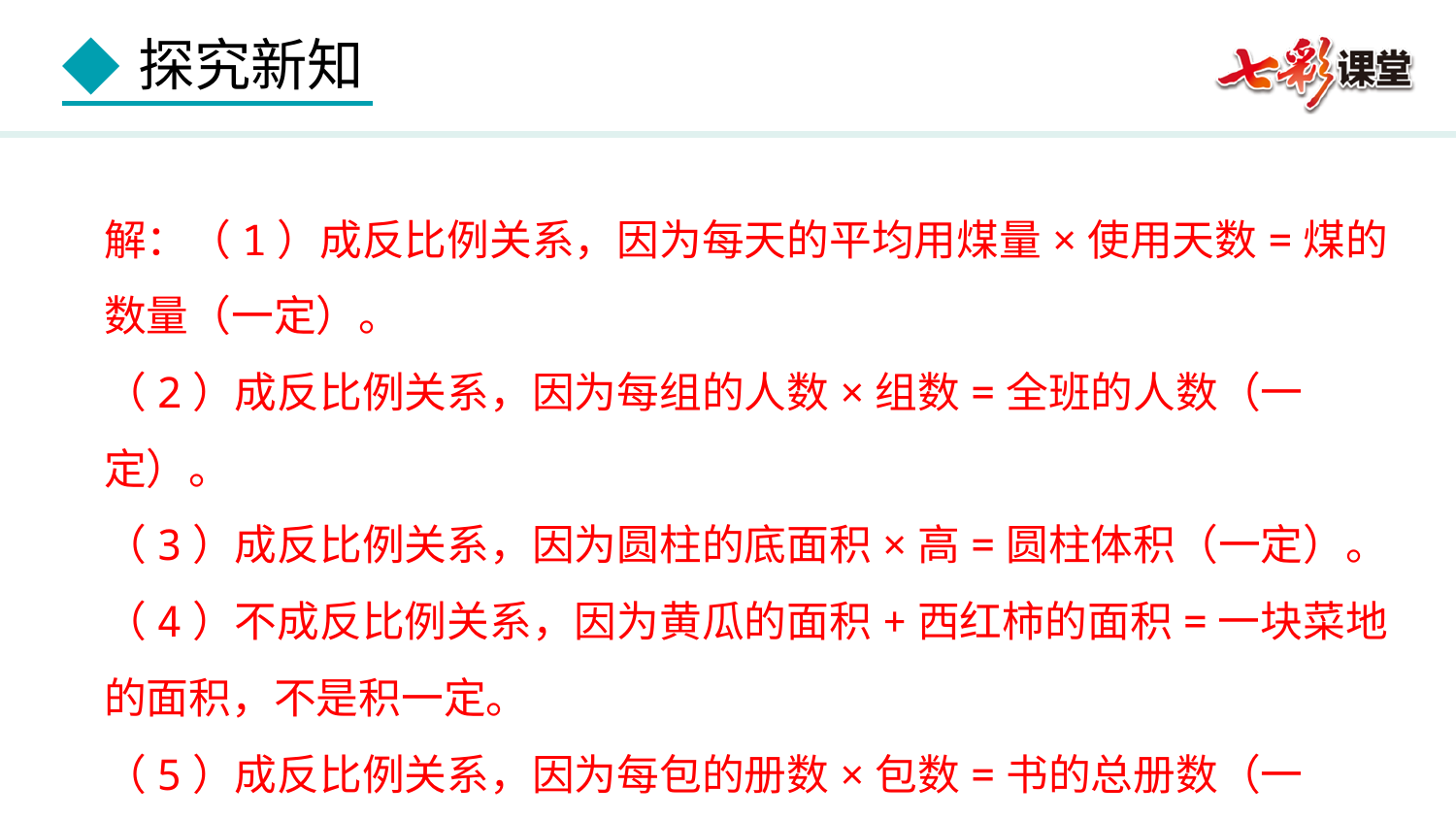

解：（1）成反比例关系，因为每天的平均用煤量×使用天数=煤的数量（一定）。
（2）成反比例关系，因为每组的人数×组数=全班的人数（一定）。
（3）成反比例关系，因为圆柱的底面积×高=圆柱体积（一定）。
（4）不成反比例关系，因为黄瓜的面积+西红柿的面积=一块菜地的面积，不是积一定。
（5）成反比例关系，因为每包的册数×包数=书的总册数（一定）。